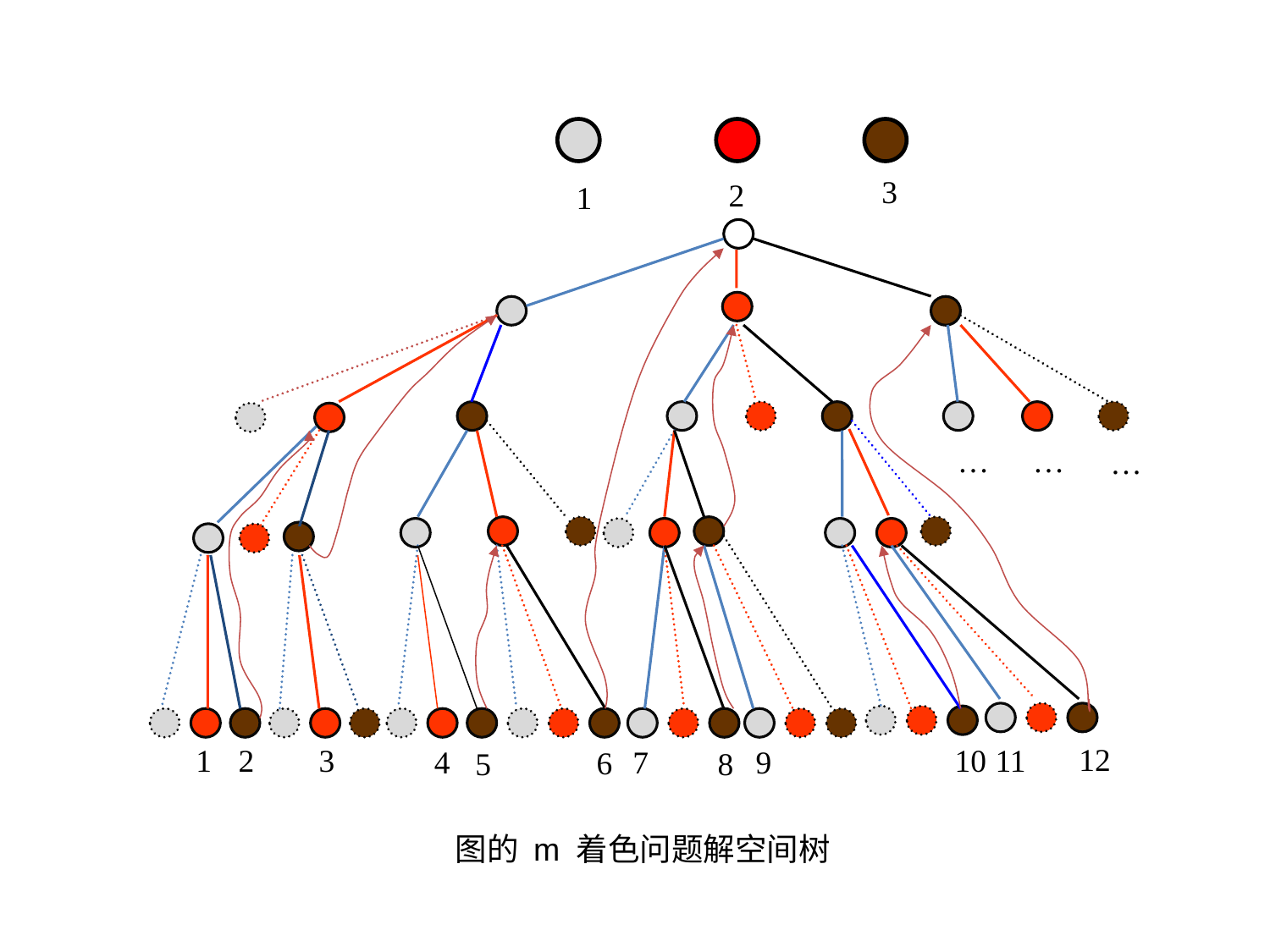

3
2
1

…
…
…

12
1
2
3
10
11
4
7
9
6
5
8
图的 m 着色问题解空间树